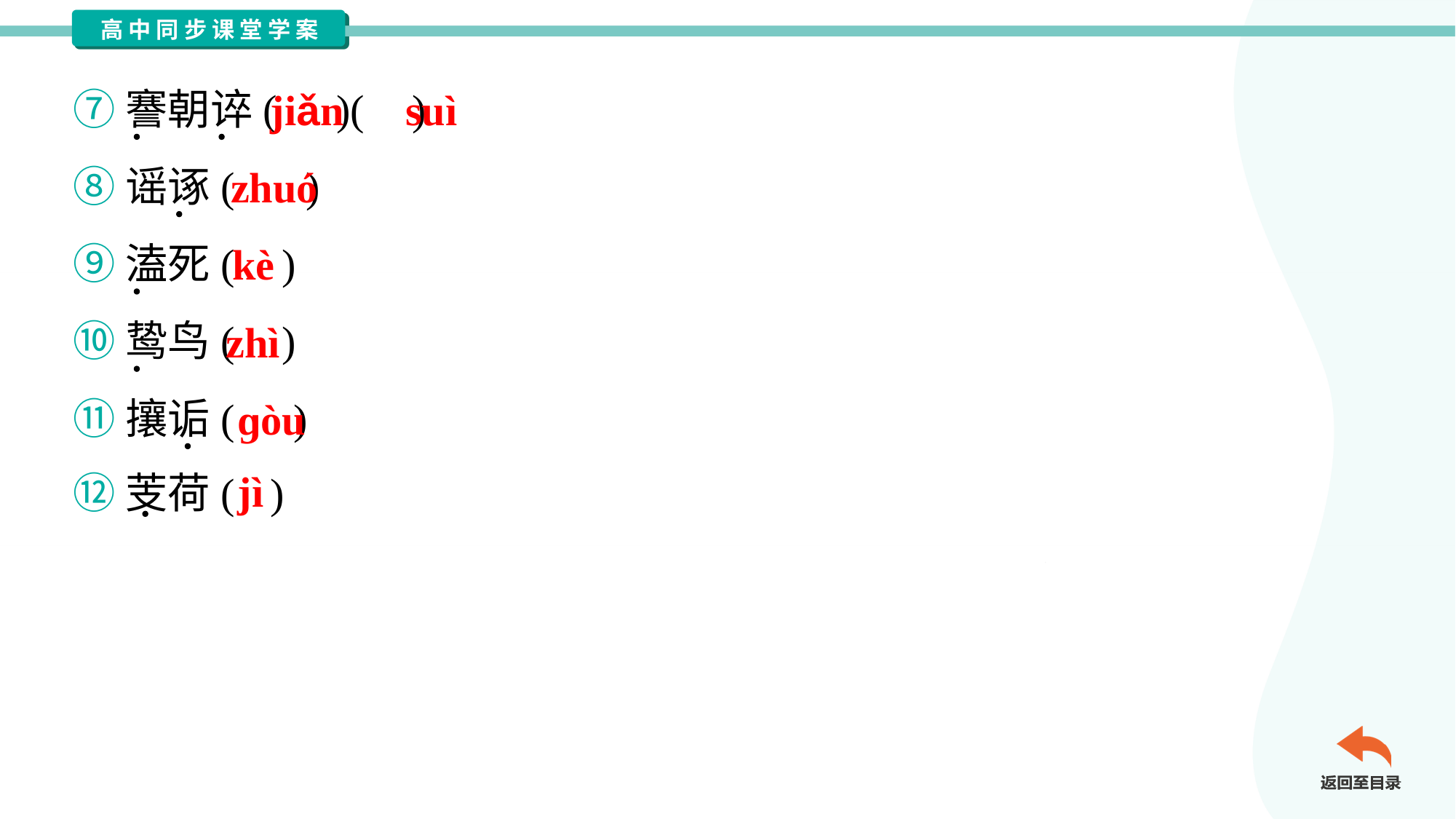

⑦謇朝谇(     )(    )
⑧谣诼(      )
⑨溘死(    )
⑩鸷鸟(    )
⑪攘诟(     )
⑫芰荷(   )
jiǎn
suì
zhuó

kè

zhì

ɡòu

jì